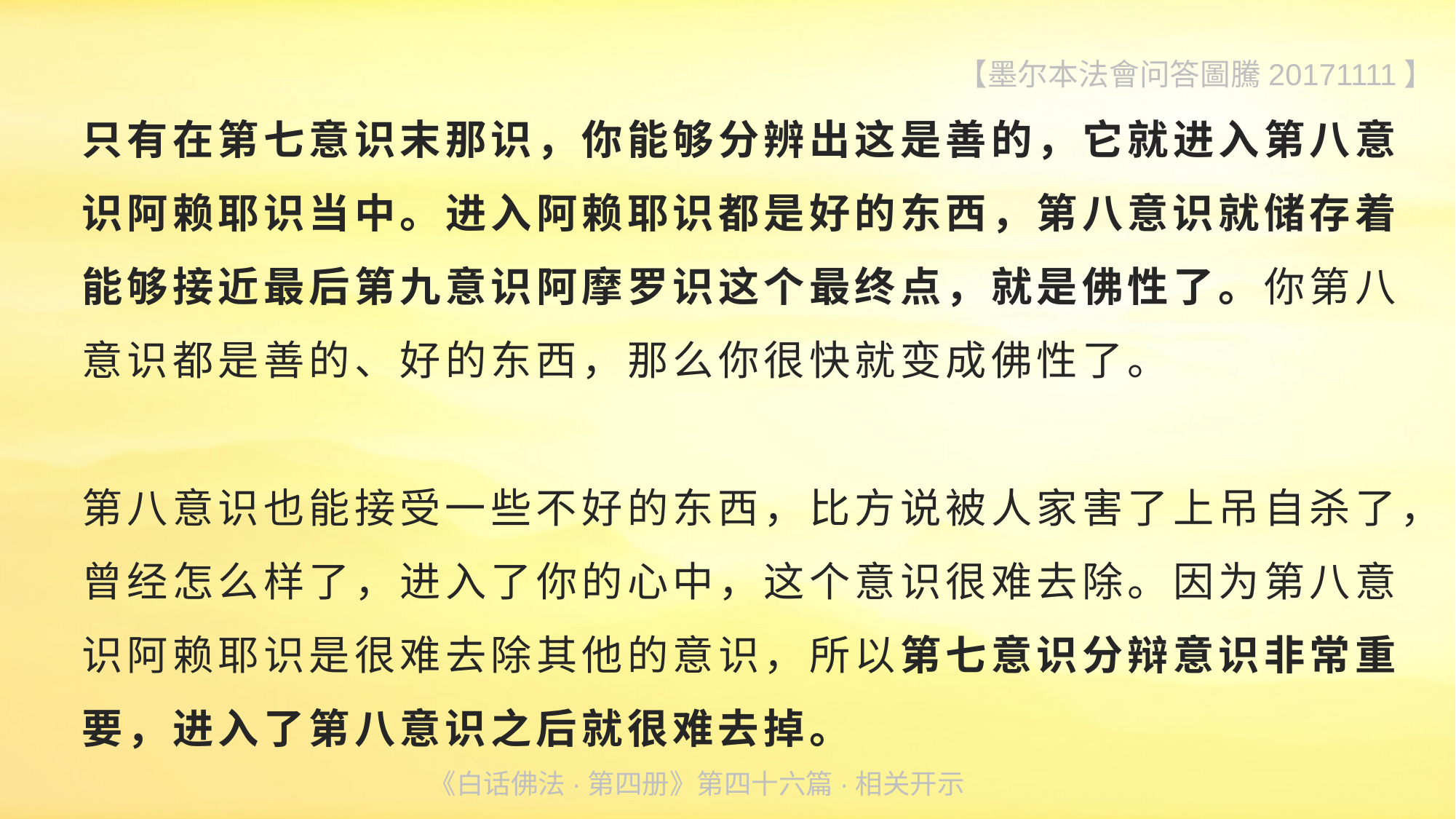

【墨尔本法會问答圖騰20171111】
只有在第七意识末那识，你能够分辨出这是善的，它就进入第八意识阿赖耶识当中。进入阿赖耶识都是好的东西，第八意识就储存着能够接近最后第九意识阿摩罗识这个最终点，就是佛性了。你第八意识都是善的、好的东西，那么你很快就变成佛性了。

第八意识也能接受一些不好的东西，比方说被人家害了上吊自杀了，曾经怎么样了，进入了你的心中，这个意识很难去除。因为第八意识阿赖耶识是很难去除其他的意识，所以第七意识分辩意识非常重要，进入了第八意识之后就很难去掉。
《白话佛法·第四册》第四十六篇·相关开示